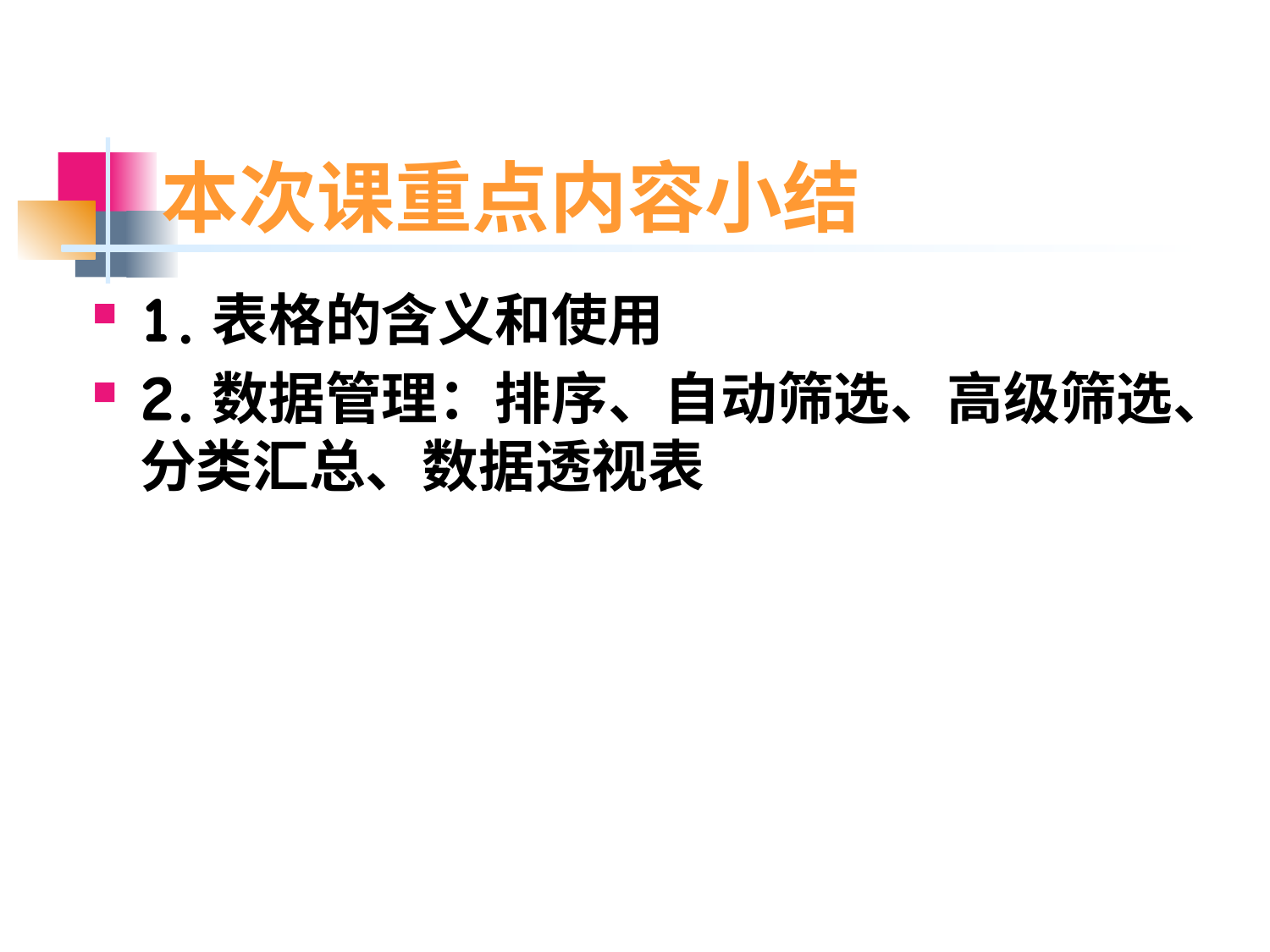

# 本次课重点内容小结
1.表格的含义和使用
2.数据管理：排序、自动筛选、高级筛选、分类汇总、数据透视表